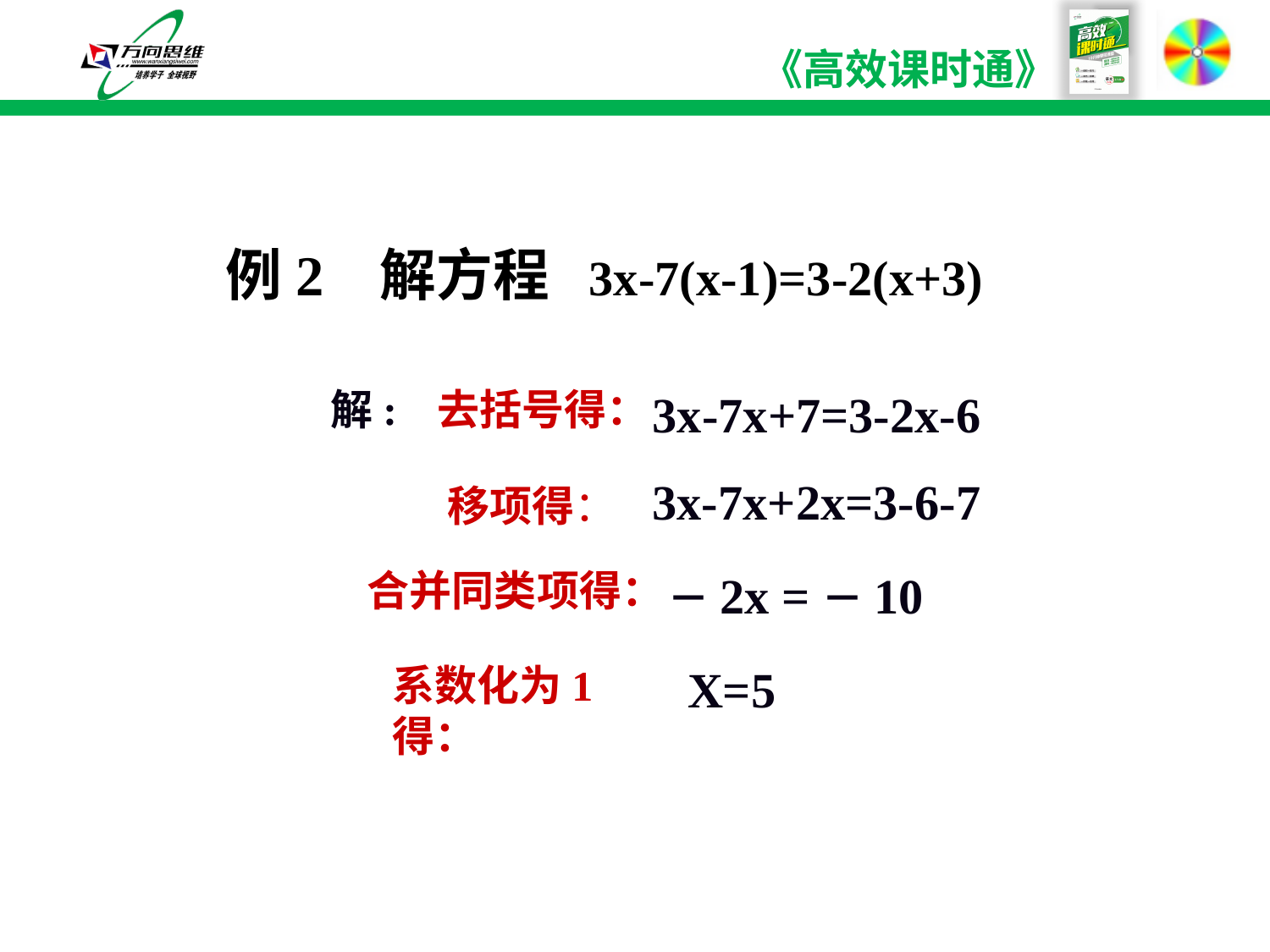

#
例2   解方程  3x-7(x-1)=3-2(x+3)
解:
去括号得：
3x-7x+7=3-2x-6
3x-7x+2x=3-6-7
移项得：
合并同类项得：
－2x =－10
系数化为1得：
X=5